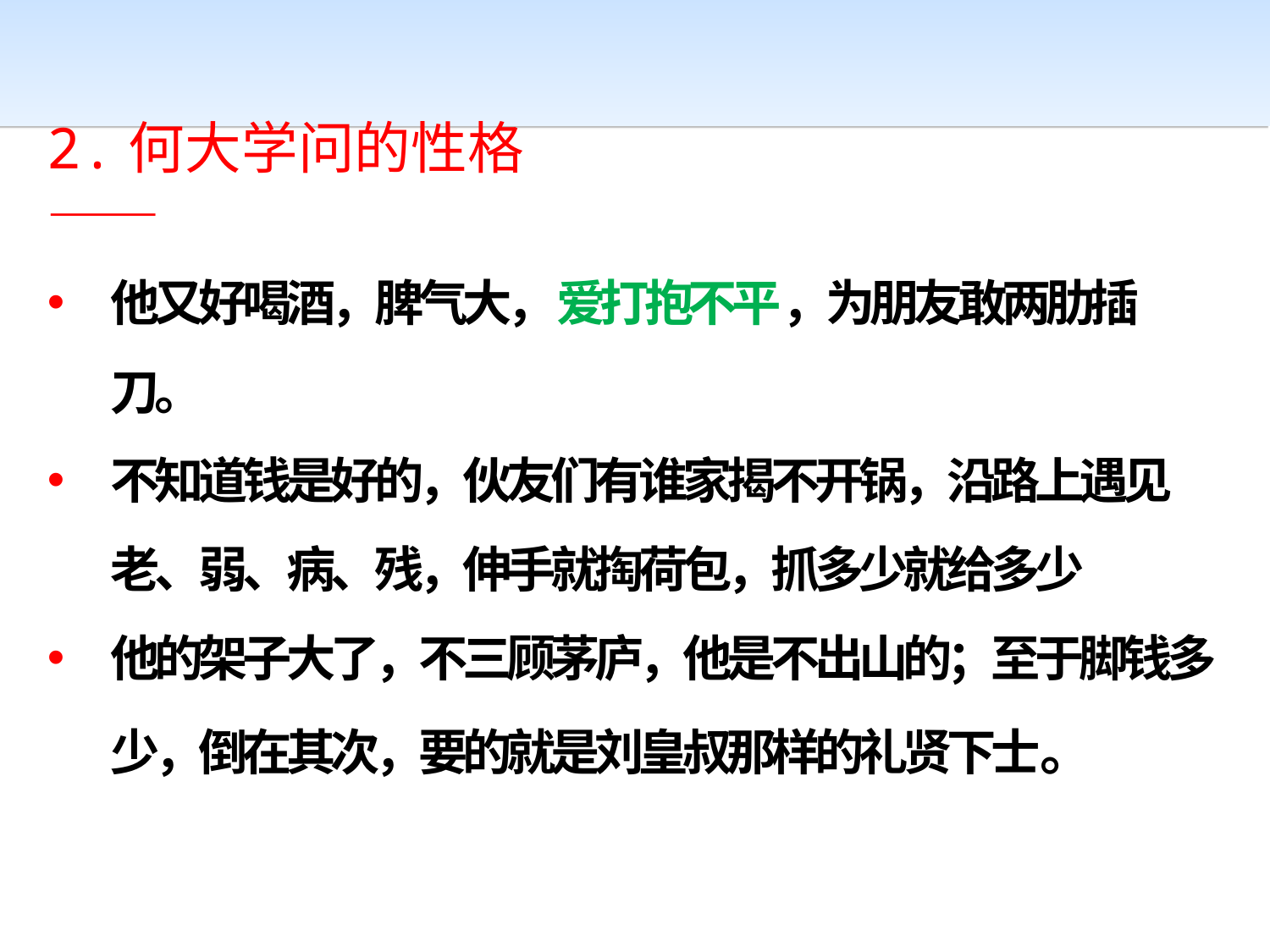

2.何大学问的性格——
他又好喝酒，脾气大，爱打抱不平，为朋友敢两肋插刀。
不知道钱是好的，伙友们有谁家揭不开锅，沿路上遇见老、弱、病、残，伸手就掏荷包，抓多少就给多少
他的架子大了，不三顾茅庐，他是不出山的；至于脚钱多少，倒在其次，要的就是刘皇叔那样的礼贤下士。